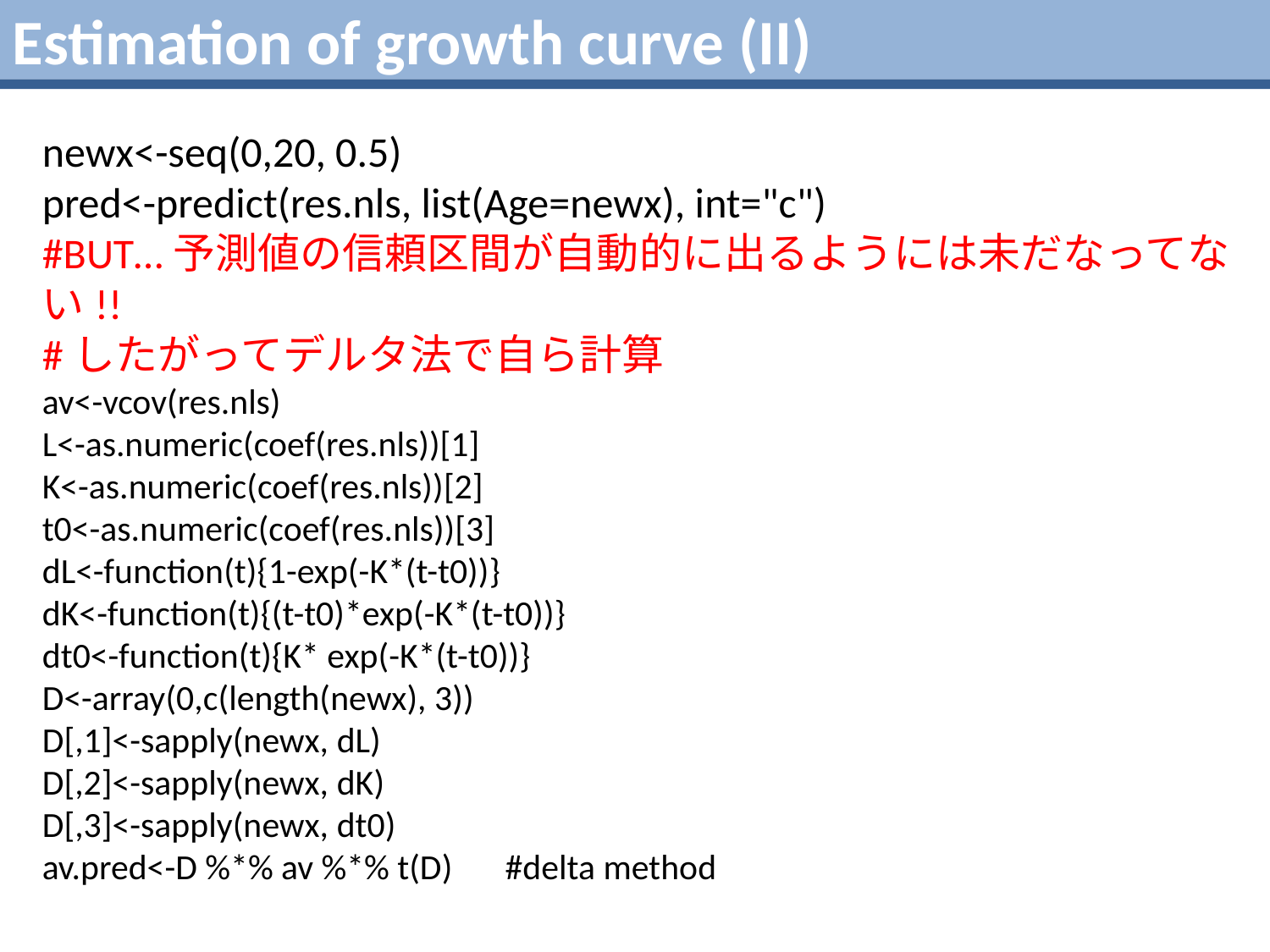

Estimation of growth curve (II)

newx<-seq(0,20, 0.5)
pred<-predict(res.nls, list(Age=newx), int="c")
#BUT…予測値の信頼区間が自動的に出るようには未だなってない!!
#したがってデルタ法で自ら計算
av<-vcov(res.nls)
L<-as.numeric(coef(res.nls))[1]
K<-as.numeric(coef(res.nls))[2]
t0<-as.numeric(coef(res.nls))[3]
dL<-function(t){1-exp(-K*(t-t0))}
dK<-function(t){(t-t0)*exp(-K*(t-t0))}
dt0<-function(t){K* exp(-K*(t-t0))}
D<-array(0,c(length(newx), 3))
D[,1]<-sapply(newx, dL)
D[,2]<-sapply(newx, dK)
D[,3]<-sapply(newx, dt0)
av.pred<-D %*% av %*% t(D)　#delta method